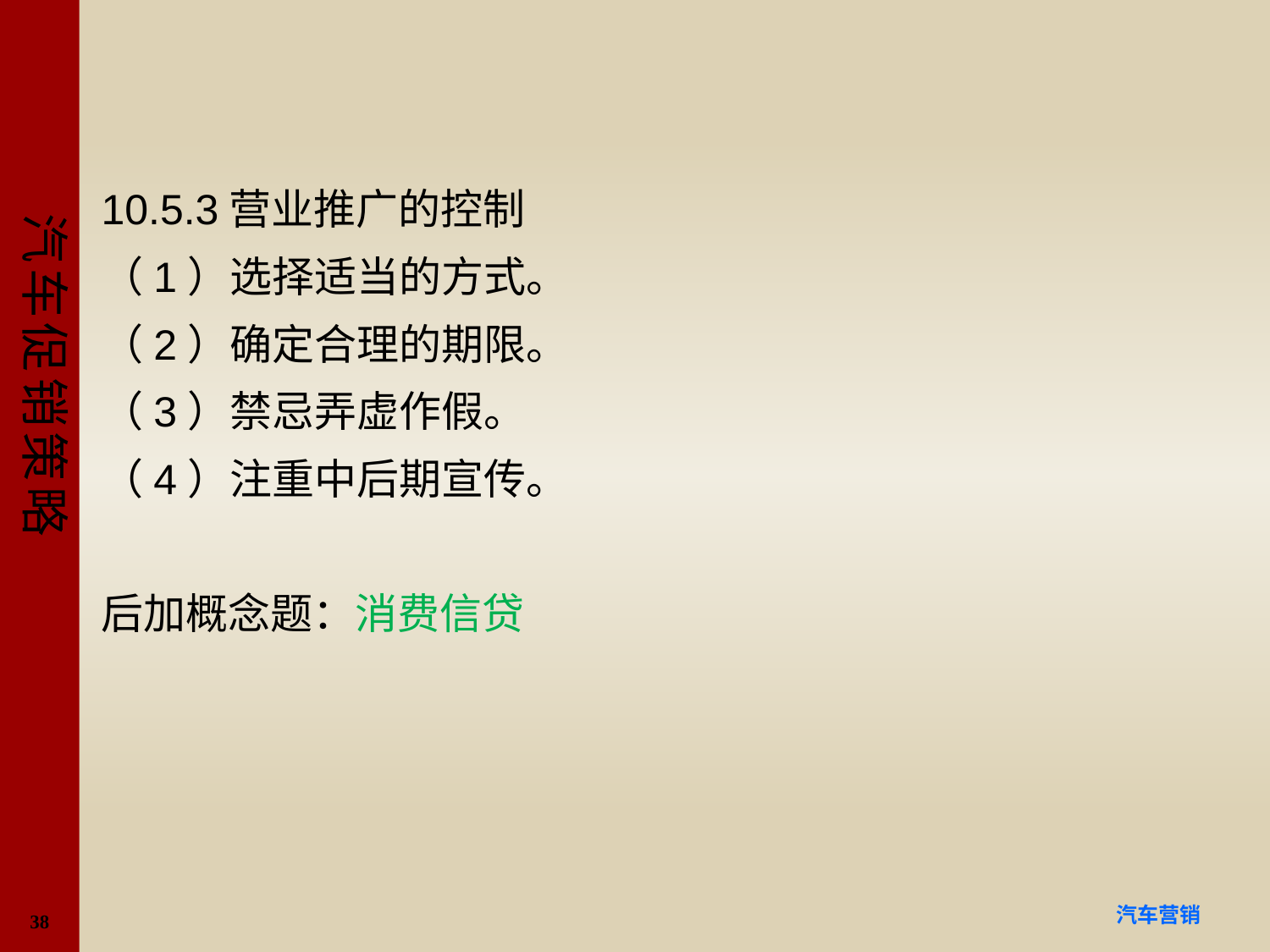

#
10.5.3营业推广的控制
（1）选择适当的方式。
（2）确定合理的期限。
（3）禁忌弄虚作假。
（4）注重中后期宣传。

后加概念题：消费信贷

38